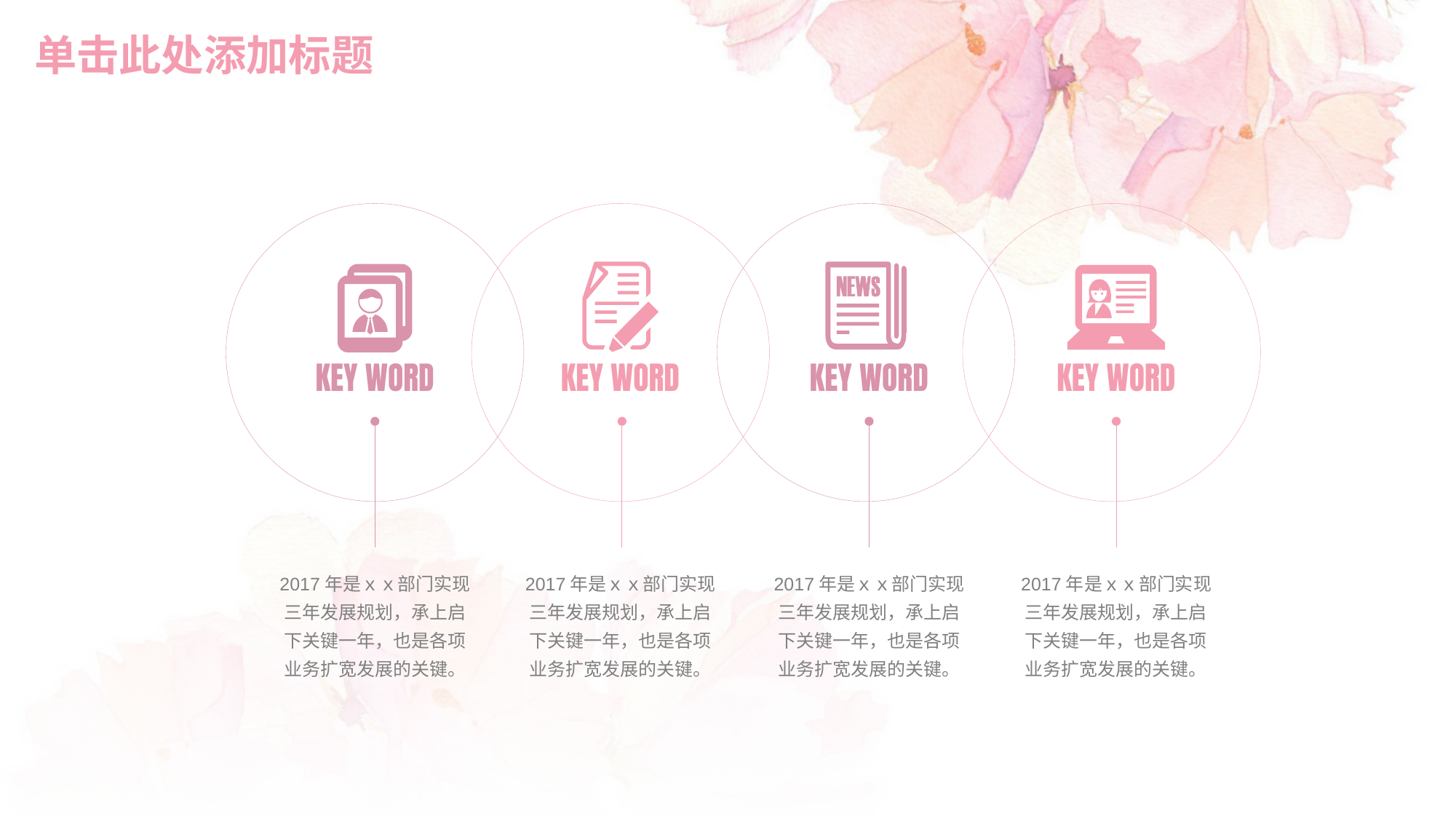

# 单击此处添加标题

KEY WORD
KEY WORD
KEY WORD
KEY WORD
2017年是ｘｘ部门实现三年发展规划，承上启下关键一年，也是各项业务扩宽发展的关键。
2017年是ｘｘ部门实现三年发展规划，承上启下关键一年，也是各项业务扩宽发展的关键。
2017年是ｘｘ部门实现三年发展规划，承上启下关键一年，也是各项业务扩宽发展的关键。
2017年是ｘｘ部门实现三年发展规划，承上启下关键一年，也是各项业务扩宽发展的关键。